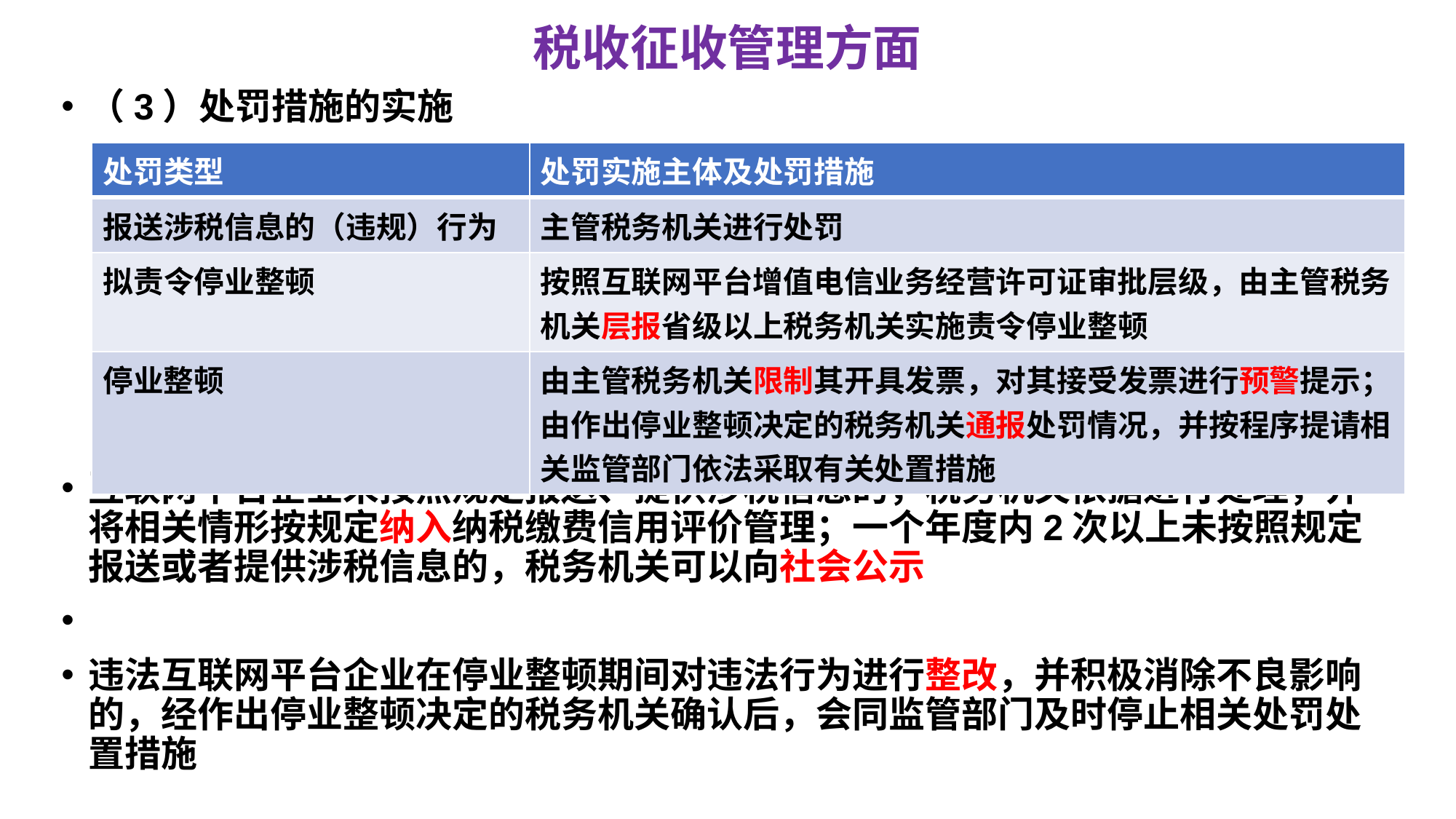

# 税收征收管理方面
（3）处罚措施的实施

互联网平台企业未按照规定报送、提供涉税信息的，税务机关依据进行处理，并将相关情形按规定纳入纳税缴费信用评价管理；一个年度内2次以上未按照规定报送或者提供涉税信息的，税务机关可以向社会公示

违法互联网平台企业在停业整顿期间对违法行为进行整改，并积极消除不良影响的，经作出停业整顿决定的税务机关确认后，会同监管部门及时停止相关处罚处置措施
| 处罚类型 | 处罚实施主体及处罚措施 |
| --- | --- |
| 报送涉税信息的（违规）行为 | 主管税务机关进行处罚 |
| 拟责令停业整顿 | 按照互联网平台增值电信业务经营许可证审批层级，由主管税务机关层报省级以上税务机关实施责令停业整顿 |
| 停业整顿 | 由主管税务机关限制其开具发票，对其接受发票进行预警提示；由作出停业整顿决定的税务机关通报处罚情况，并按程序提请相关监管部门依法采取有关处置措施 |